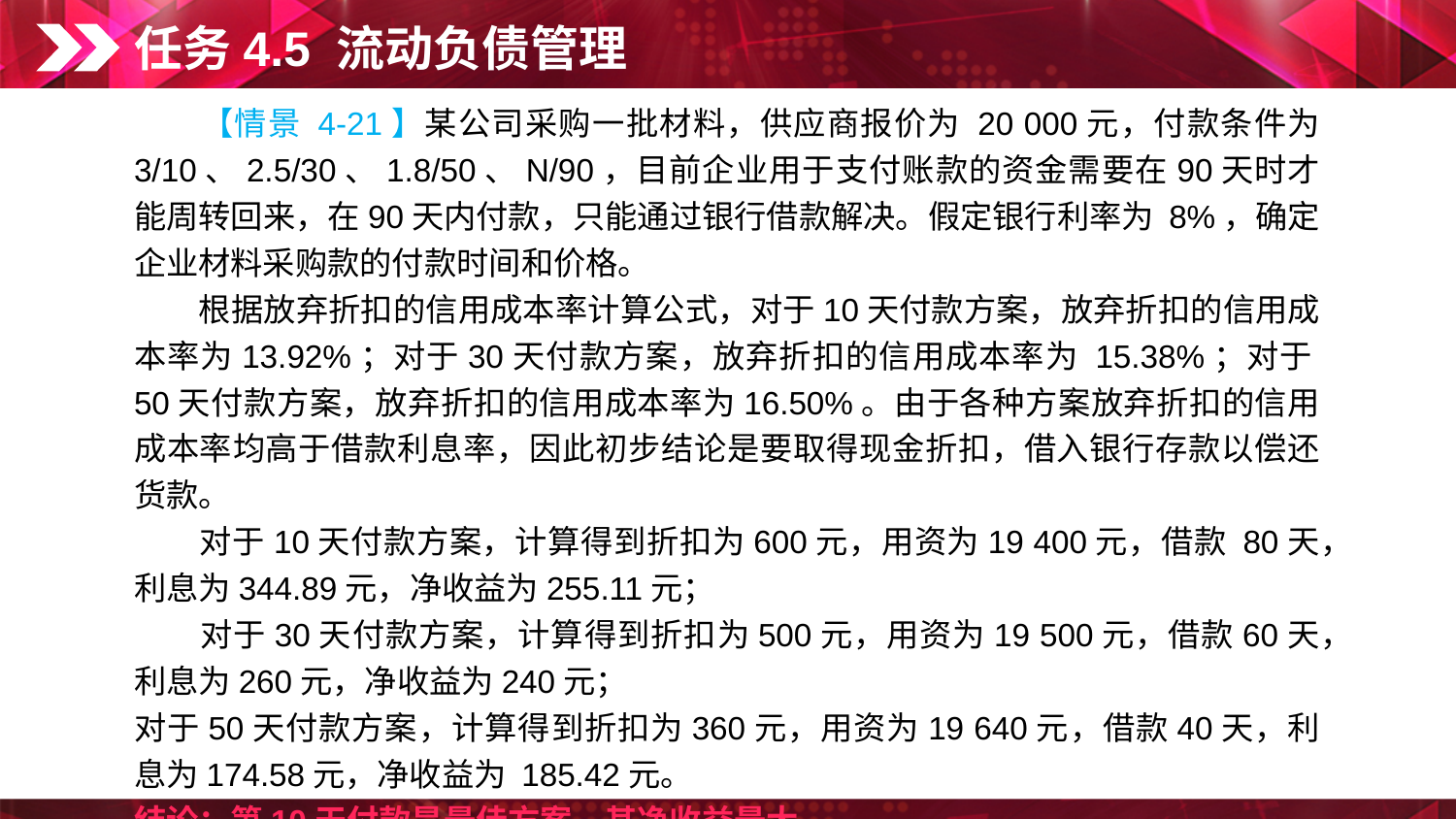

任务4.5 流动负债管理

　　【情景 4-21】某公司采购一批材料，供应商报价为 20 000元，付款条件为 3/10、2.5/30、1.8/50、N/90，目前企业用于支付账款的资金需要在90天时才能周转回来，在90天内付款，只能通过银行借款解决。假定银行利率为 8%，确定企业材料采购款的付款时间和价格。
　　根据放弃折扣的信用成本率计算公式，对于10天付款方案，放弃折扣的信用成本率为13.92%；对于30天付款方案，放弃折扣的信用成本率为 15.38%；对于50天付款方案，放弃折扣的信用成本率为16.50%。由于各种方案放弃折扣的信用成本率均高于借款利息率，因此初步结论是要取得现金折扣，借入银行存款以偿还货款。
　　对于10天付款方案，计算得到折扣为600元，用资为19 400元，借款 80天，利息为344.89元，净收益为255.11元；
　　对于30天付款方案，计算得到折扣为500元，用资为19 500元，借款60天，利息为260元，净收益为240元；
对于50天付款方案，计算得到折扣为360元，用资为19 640元，借款40天，利息为174.58元，净收益为 185.42元。
结论：第10天付款是最佳方案，其净收益最大。